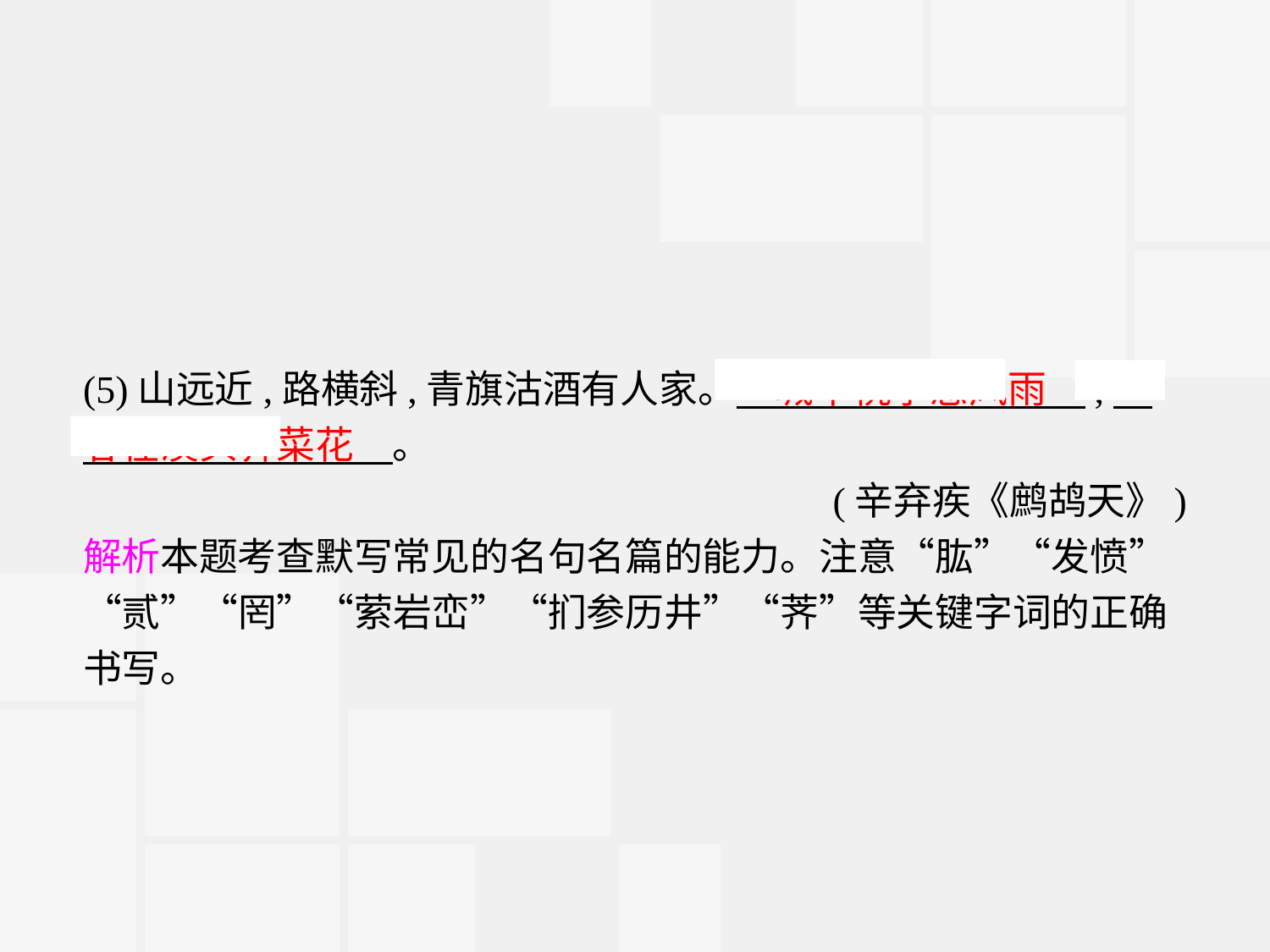

(5)山远近,路横斜,青旗沽酒有人家。　城中桃李愁风雨　,　春在溪头荠菜花　。
(辛弃疾《鹧鸪天》)
解析本题考查默写常见的名句名篇的能力。注意“肱”“发愤”“贰”“罔”“萦岩峦”“扪参历井”“荠”等关键字词的正确书写。